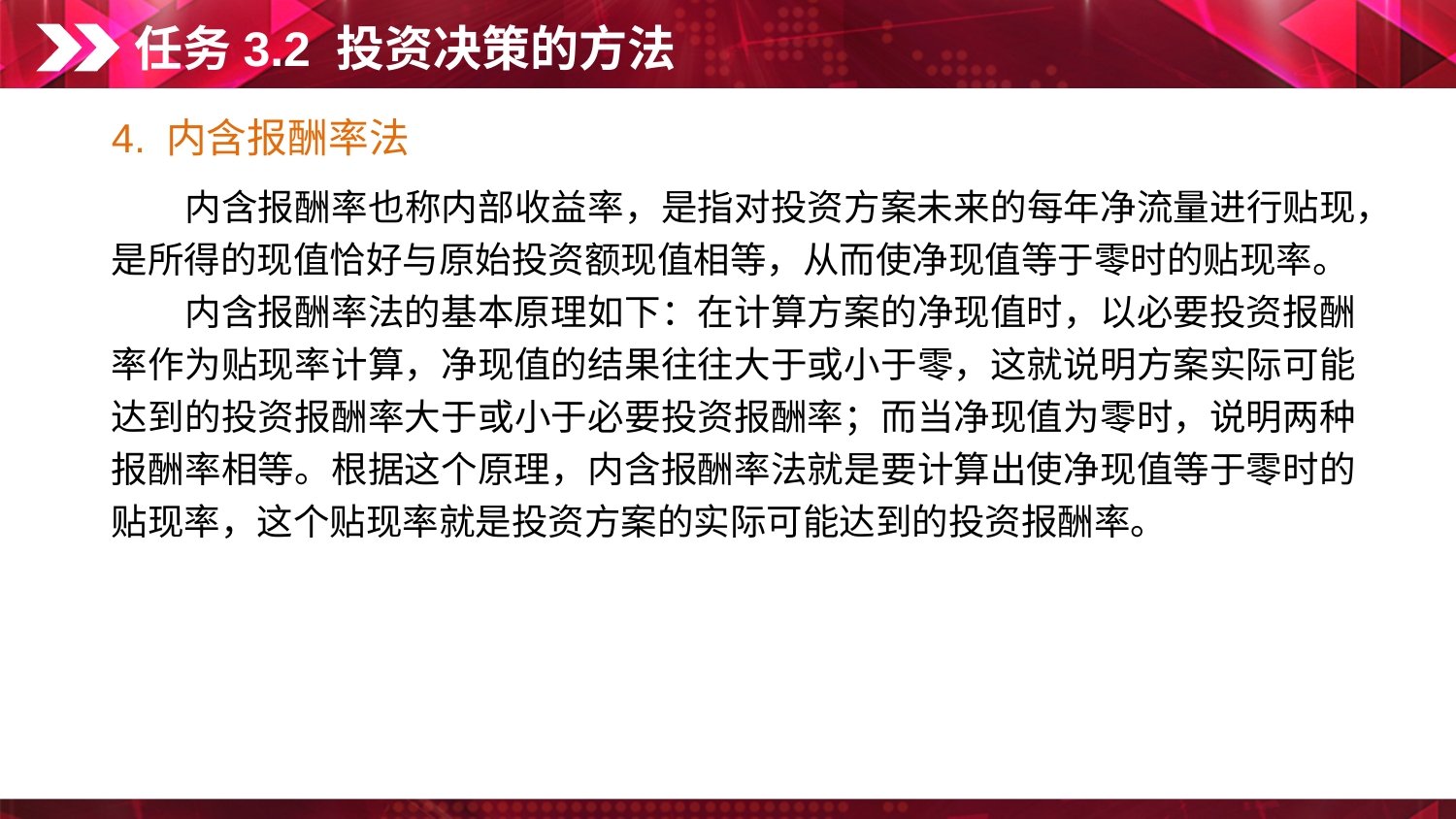

任务3.2 投资决策的方法

4. 内含报酬率法
　　内含报酬率也称内部收益率，是指对投资方案未来的每年净流量进行贴现，是所得的现值恰好与原始投资额现值相等，从而使净现值等于零时的贴现率。
　　内含报酬率法的基本原理如下：在计算方案的净现值时，以必要投资报酬率作为贴现率计算，净现值的结果往往大于或小于零，这就说明方案实际可能达到的投资报酬率大于或小于必要投资报酬率；而当净现值为零时，说明两种报酬率相等。根据这个原理，内含报酬率法就是要计算出使净现值等于零时的贴现率，这个贴现率就是投资方案的实际可能达到的投资报酬率。